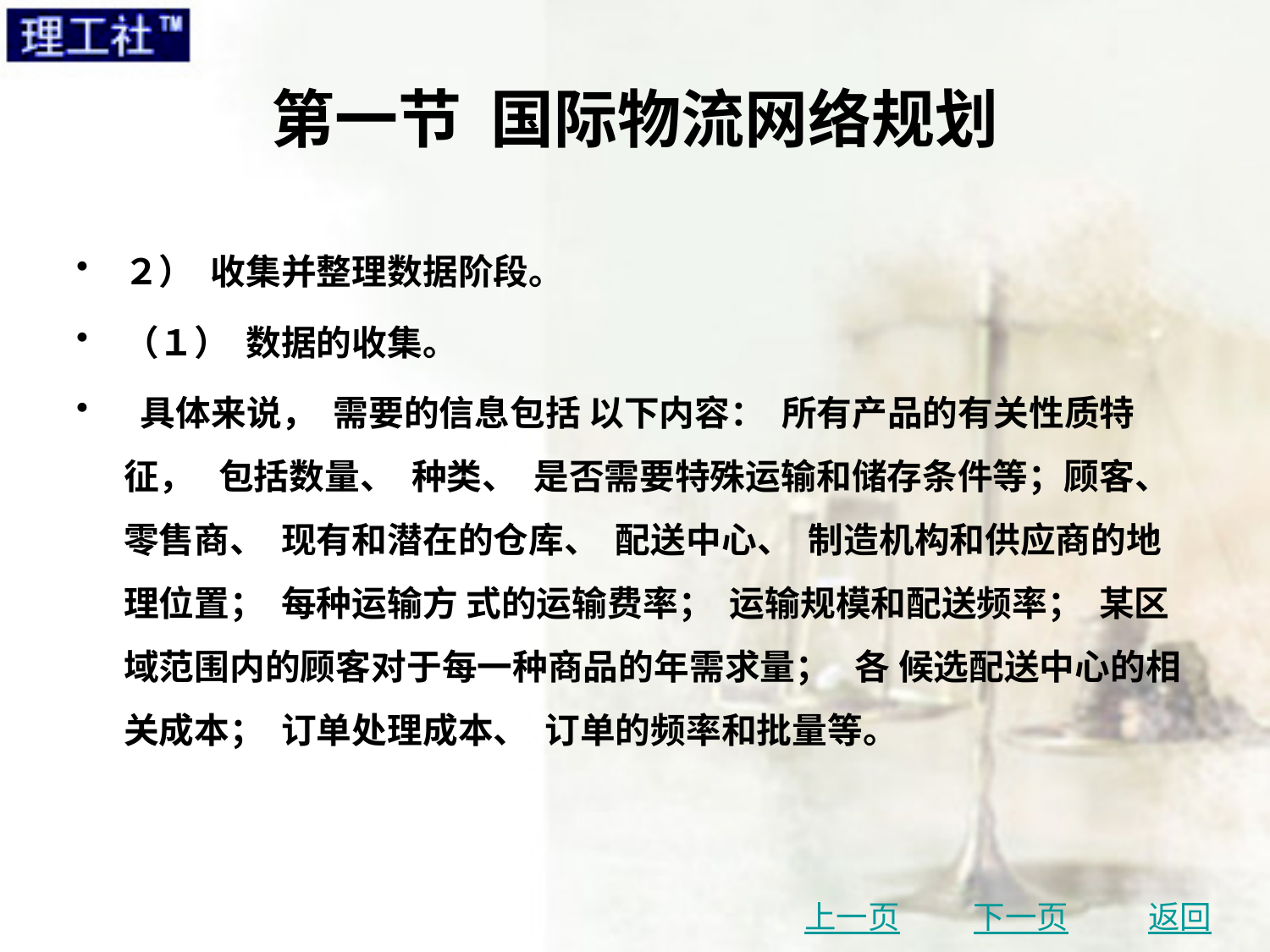

# 第一节  国际物流网络规划
２）  收集并整理数据阶段。
（１）  数据的收集。
 具体来说，  需要的信息包括 以下内容：  所有产品的有关性质特征，   包括数量、  种类、  是否需要特殊运输和储存条件等；顾客、  零售商、  现有和潜在的仓库、  配送中心、  制造机构和供应商的地理位置；  每种运输方 式的运输费率；  运输规模和配送频率；  某区域范围内的顾客对于每一种商品的年需求量；   各 候选配送中心的相关成本；  订单处理成本、  订单的频率和批量等。

上一页
下一页
返回